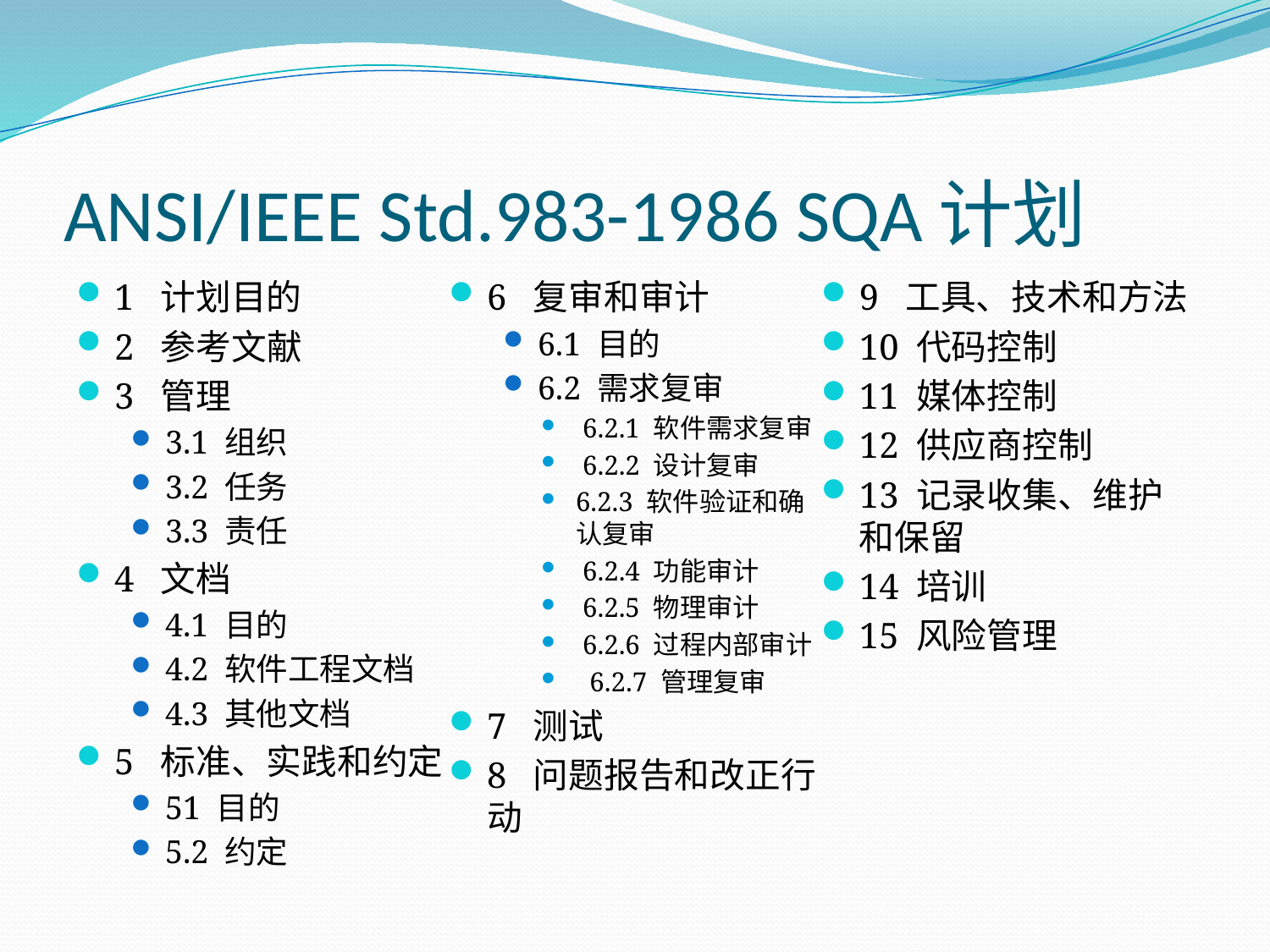

# ANSI/IEEE Std.983-1986 SQA计划
1  计划目的
2  参考文献
3  管理
3.1 组织
3.2 任务
3.3 责任
4  文档
4.1 目的
4.2 软件工程文档
4.3 其他文档
5  标准、实践和约定
51 目的
5.2 约定
6  复审和审计
6.1 目的
6.2 需求复审
 6.2.1 软件需求复审
 6.2.2 设计复审
6.2.3 软件验证和确认复审
 6.2.4 功能审计
 6.2.5 物理审计
 6.2.6 过程内部审计
  6.2.7 管理复审
7  测试
8  问题报告和改正行动
9  工具、技术和方法
10 代码控制
11 媒体控制
12 供应商控制
13 记录收集、维护和保留
14 培训
15 风险管理